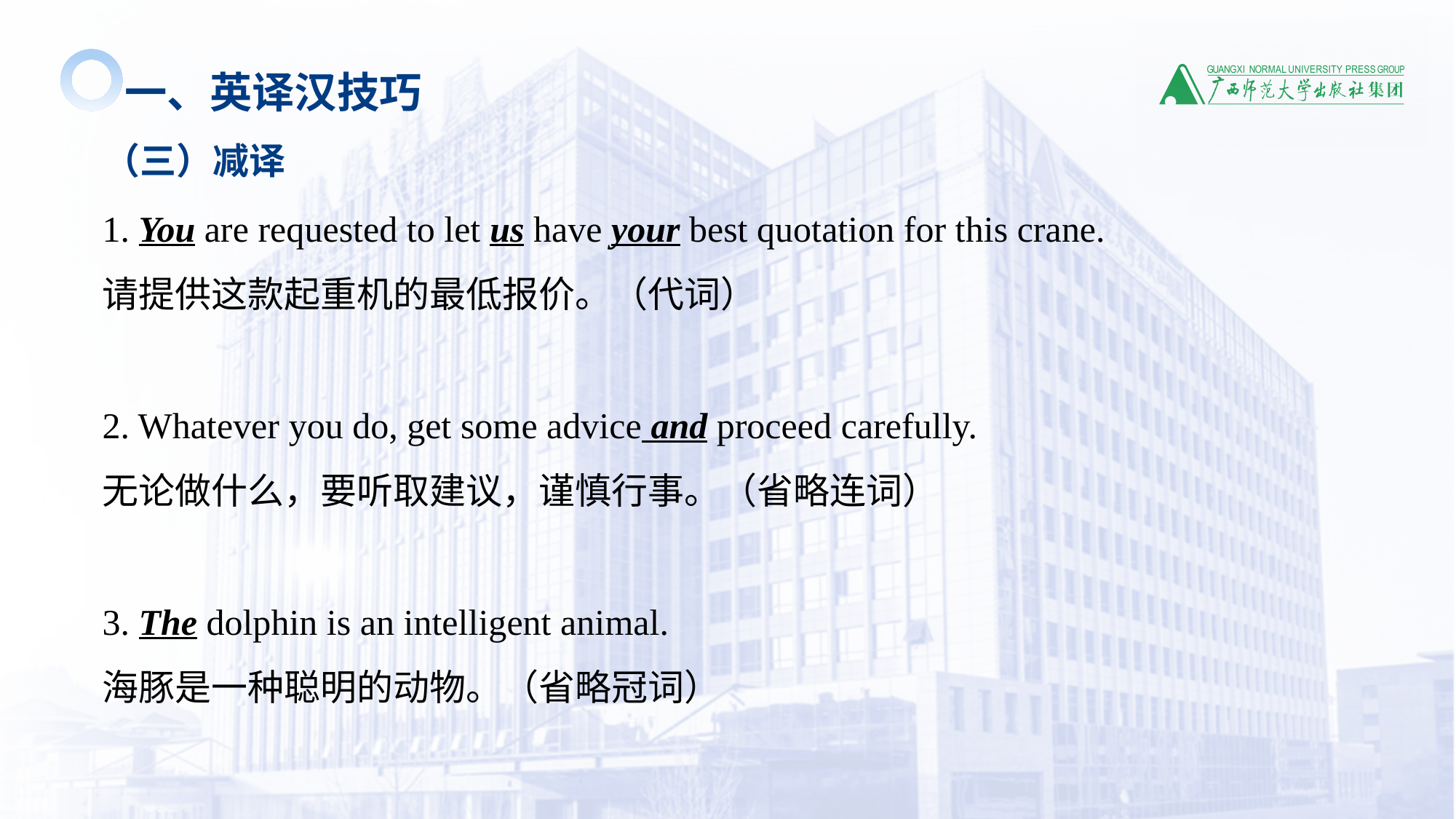

一、英译汉技巧
         （三）减译
1. You are requested to let us have your best quotation for this crane.
请提供这款起重机的最低报价。（代词）

2. Whatever you do, get some advice and proceed carefully.
无论做什么，要听取建议，谨慎行事。（省略连词）

3. The dolphin is an intelligent animal.
海豚是一种聪明的动物。（省略冠词）